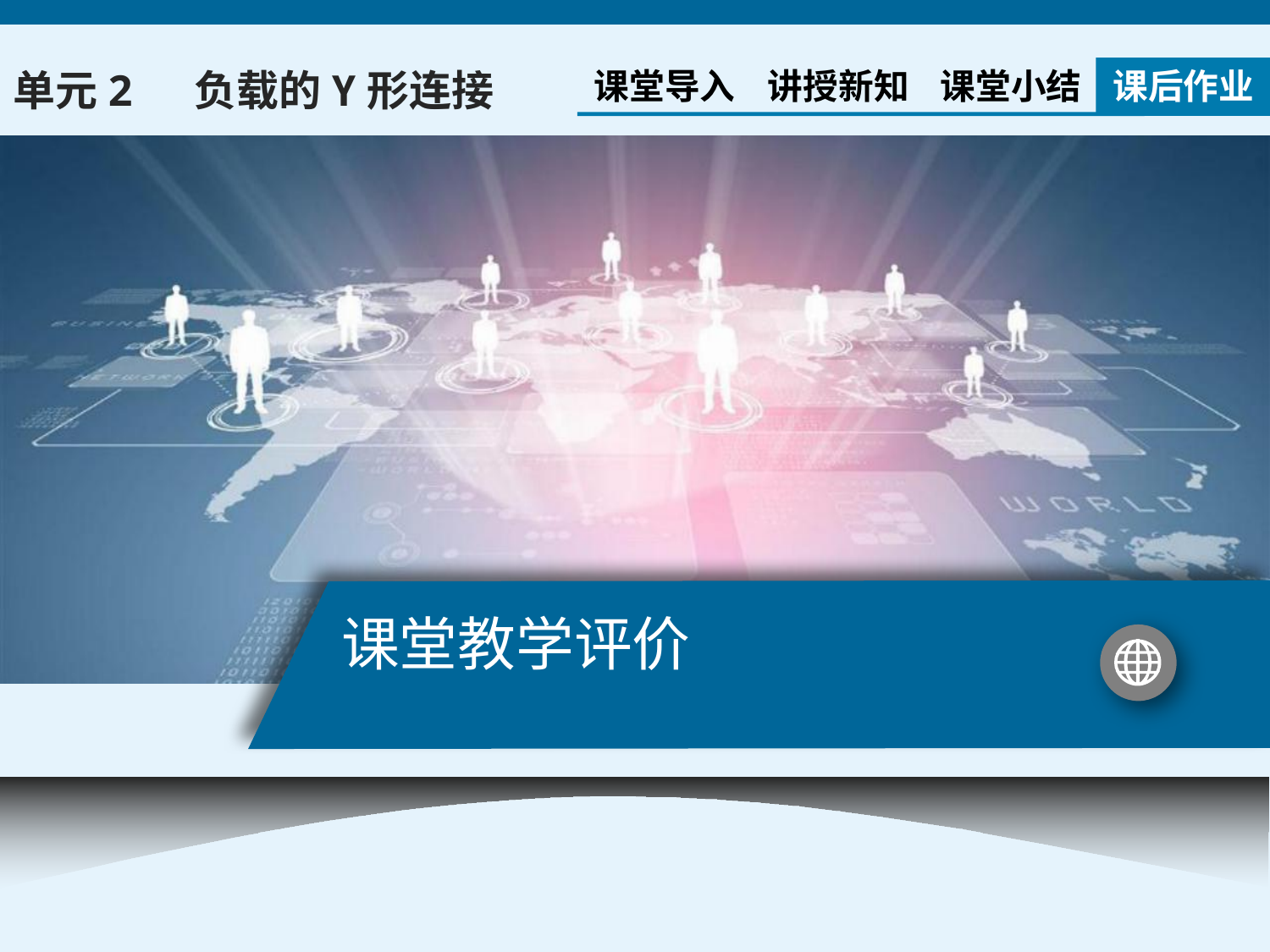

课堂导入
讲授新知
课堂小结
课后作业
单元2  负载的Y形连接
# 课堂教学评价